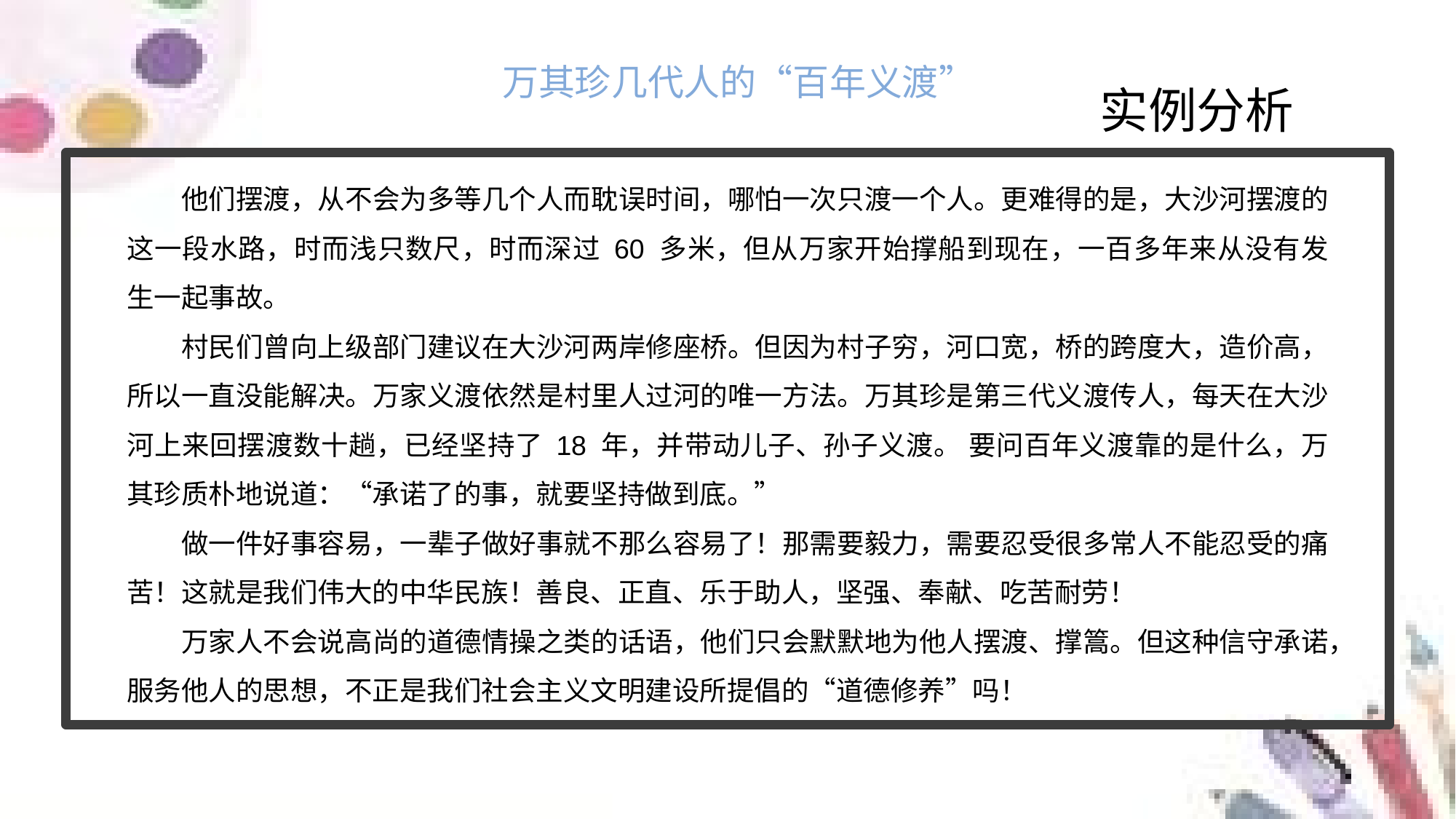

万其珍几代人的“百年义渡”
实例分析

他们摆渡，从不会为多等几个人而耽误时间，哪怕一次只渡一个人。更难得的是，大沙河摆渡的这一段水路，时而浅只数尺，时而深过 60 多米，但从万家开始撑船到现在，一百多年来从没有发生一起事故。
村民们曾向上级部门建议在大沙河两岸修座桥。但因为村子穷，河口宽，桥的跨度大，造价高，所以一直没能解决。万家义渡依然是村里人过河的唯一方法。万其珍是第三代义渡传人，每天在大沙河上来回摆渡数十趟，已经坚持了 18 年，并带动儿子、孙子义渡。 要问百年义渡靠的是什么，万其珍质朴地说道：“承诺了的事，就要坚持做到底。”
做一件好事容易，一辈子做好事就不那么容易了！那需要毅力，需要忍受很多常人不能忍受的痛苦！这就是我们伟大的中华民族！善良、正直、乐于助人，坚强、奉献、吃苦耐劳！
万家人不会说高尚的道德情操之类的话语，他们只会默默地为他人摆渡、撑篙。但这种信守承诺，服务他人的思想，不正是我们社会主义文明建设所提倡的“道德修养”吗！